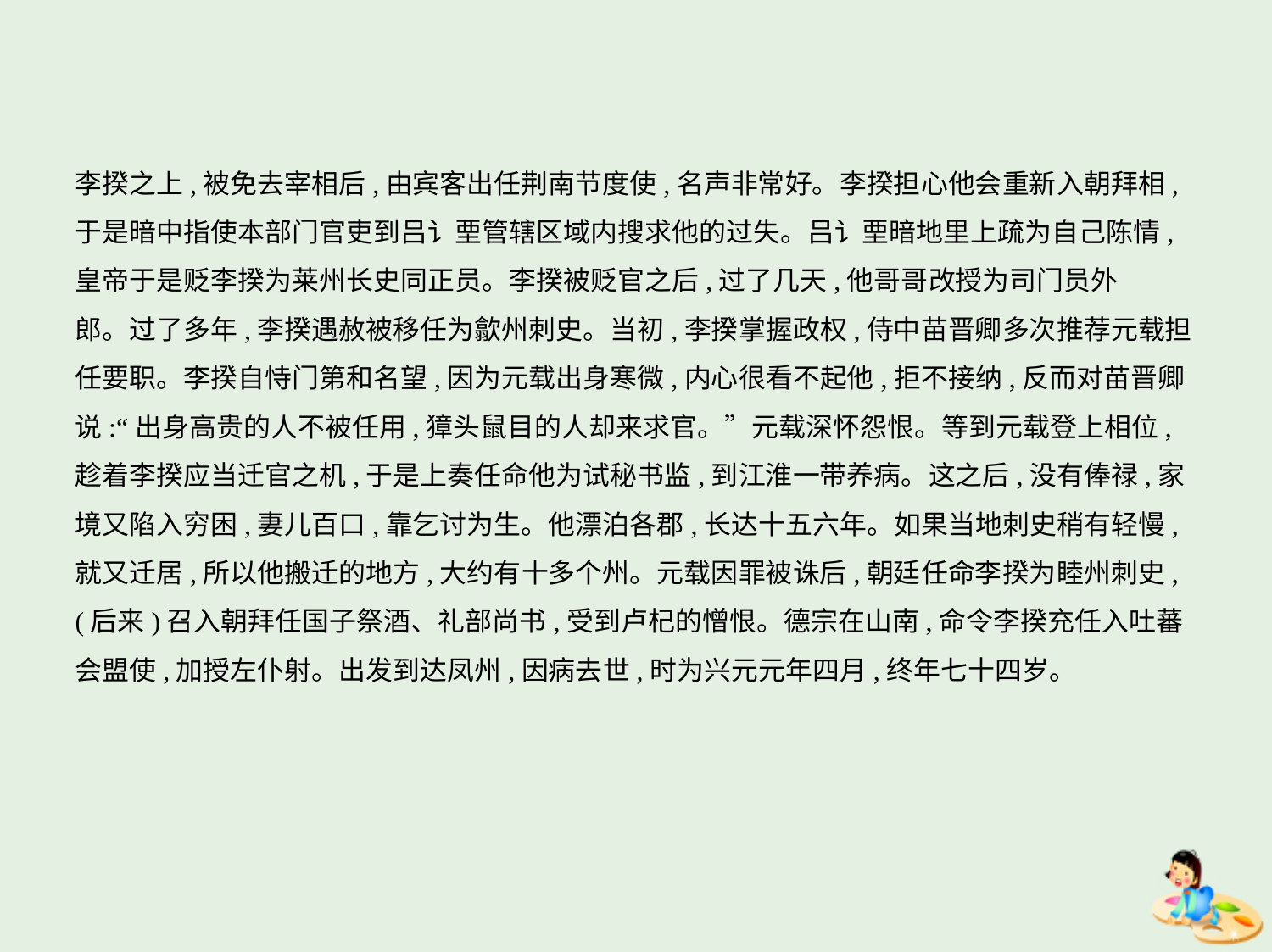

李揆之上,被免去宰相后,由宾客出任荆南节度使,名声非常好。李揆担心他会重新入朝拜相,
于是暗中指使本部门官吏到吕讠垔管辖区域内搜求他的过失。吕讠垔暗地里上疏为自己陈情,皇帝于是贬李揆为莱州长史同正员。李揆被贬官之后,过了几天,他哥哥改授为司门员外
郎。过了多年,李揆遇赦被移任为歙州刺史。当初,李揆掌握政权,侍中苗晋卿多次推荐元载担
任要职。李揆自恃门第和名望,因为元载出身寒微,内心很看不起他,拒不接纳,反而对苗晋卿
说:“出身高贵的人不被任用,獐头鼠目的人却来求官。”元载深怀怨恨。等到元载登上相位,
趁着李揆应当迁官之机,于是上奏任命他为试秘书监,到江淮一带养病。这之后,没有俸禄,家
境又陷入穷困,妻儿百口,靠乞讨为生。他漂泊各郡,长达十五六年。如果当地刺史稍有轻慢,
就又迁居,所以他搬迁的地方,大约有十多个州。元载因罪被诛后,朝廷任命李揆为睦州刺史,
(后来)召入朝拜任国子祭酒、礼部尚书,受到卢杞的憎恨。德宗在山南,命令李揆充任入吐蕃
会盟使,加授左仆射。出发到达凤州,因病去世,时为兴元元年四月,终年七十四岁。